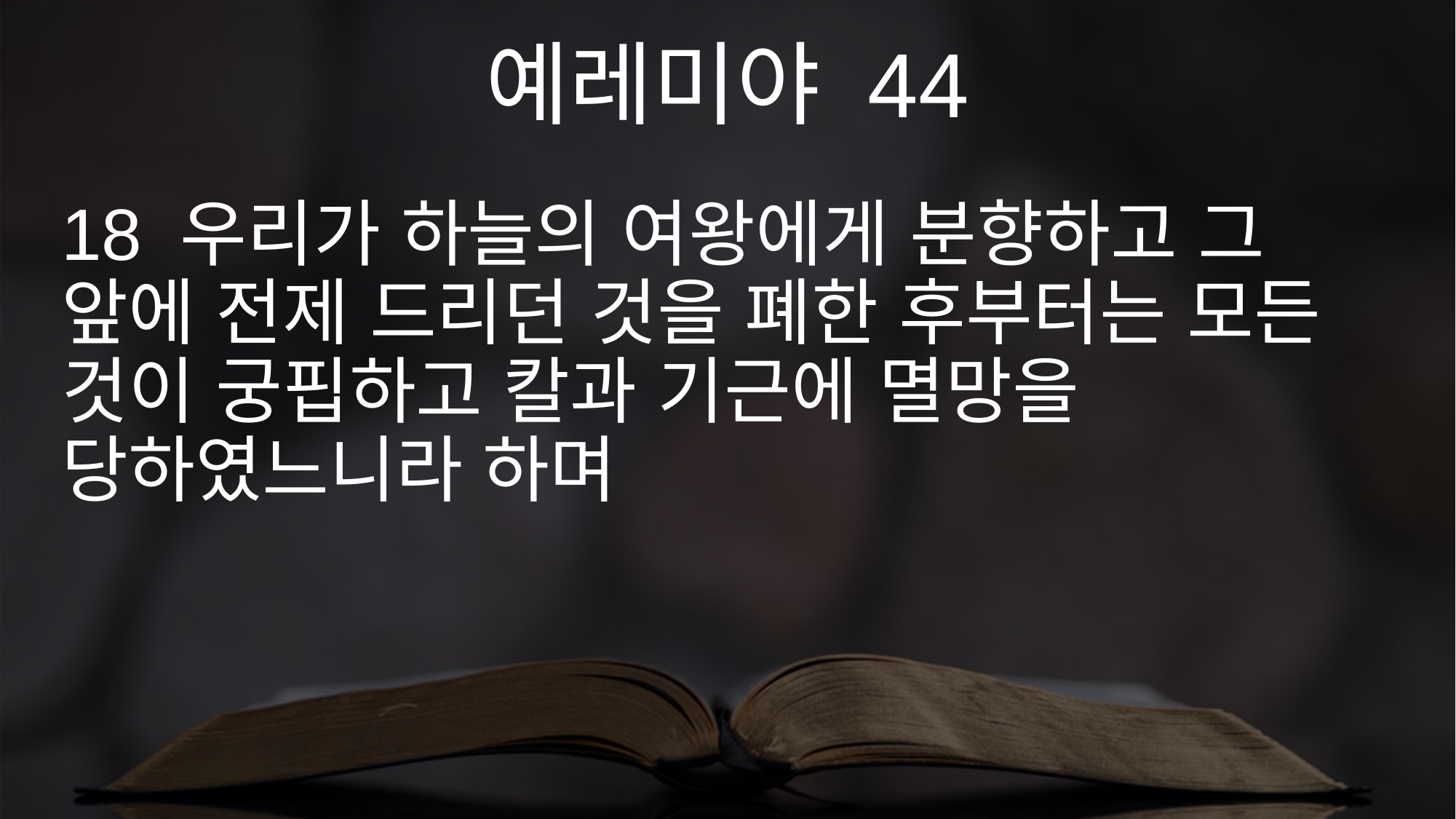

예레미야 44
18 우리가 하늘의 여왕에게 분향하고 그 앞에 전제 드리던 것을 폐한 후부터는 모든 것이 궁핍하고 칼과 기근에 멸망을 당하였느니라 하며